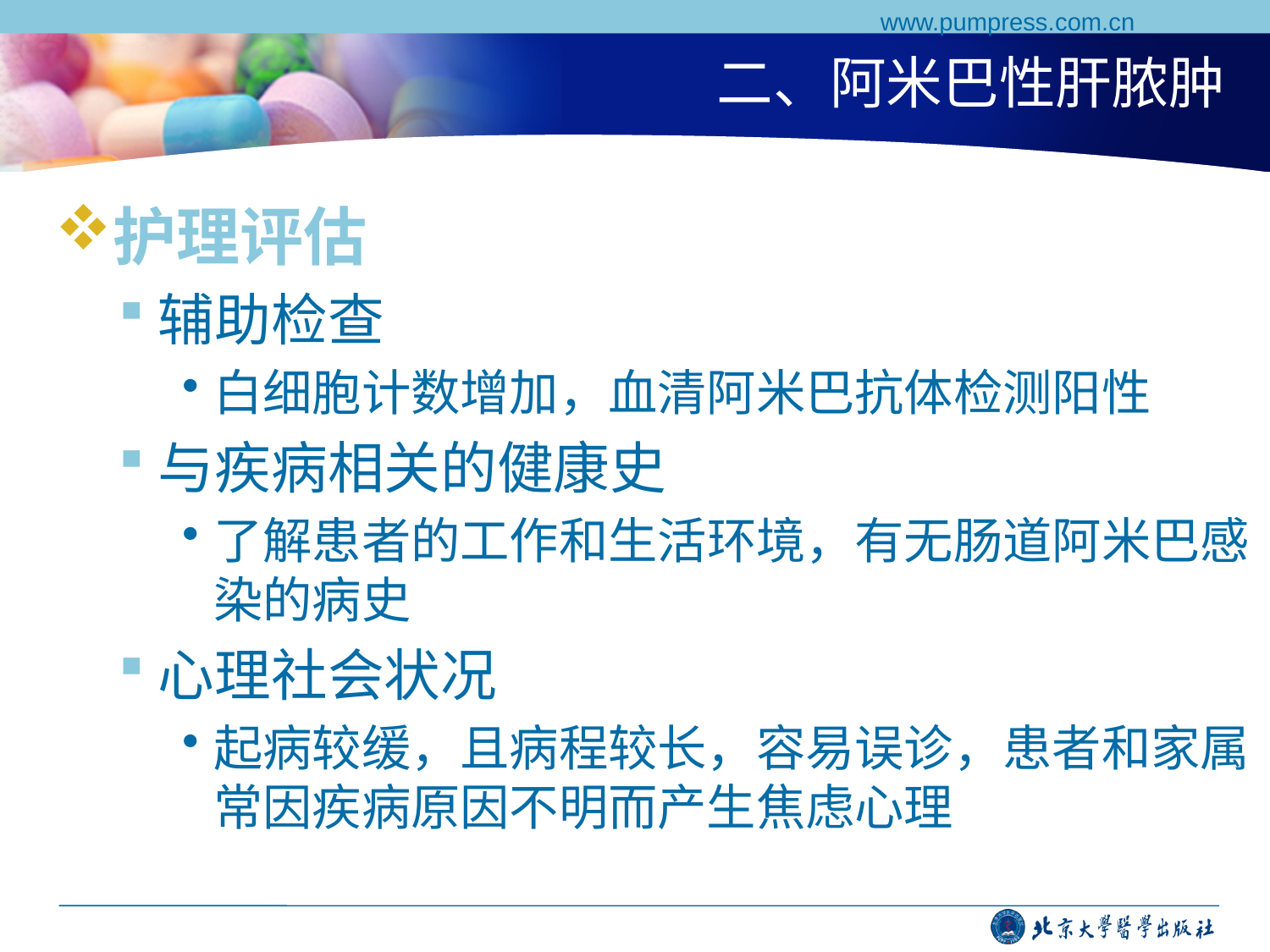

www.pumpress.com.cn
# 二、阿米巴性肝脓肿
护理评估
辅助检查
白细胞计数增加，血清阿米巴抗体检测阳性
与疾病相关的健康史
了解患者的工作和生活环境，有无肠道阿米巴感染的病史
心理社会状况
起病较缓，且病程较长，容易误诊，患者和家属常因疾病原因不明而产生焦虑心理